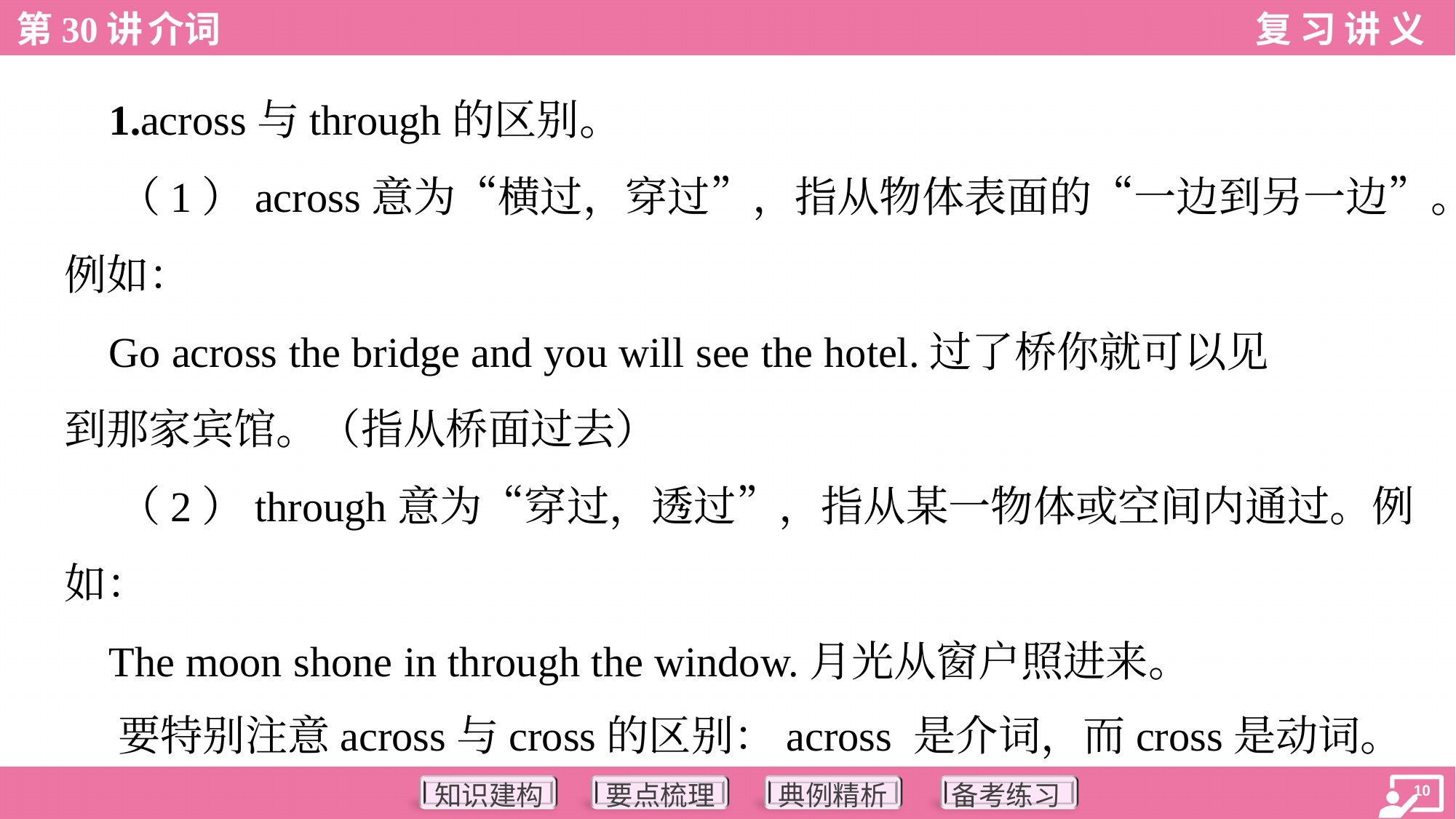

1.across与through的区别。
    （1）across意为“横过，穿过”，指从物体表面的“一边到另一边”。
例如：
    Go across the bridge and you will see the hotel.过了桥你就可以见
到那家宾馆。（指从桥面过去）
    （2）through意为“穿过，透过”，指从某一物体或空间内通过。例
如：
    The moon shone in through the window.月光从窗户照进来。
    要特别注意across与cross的区别：across 是介词，而cross是动词。